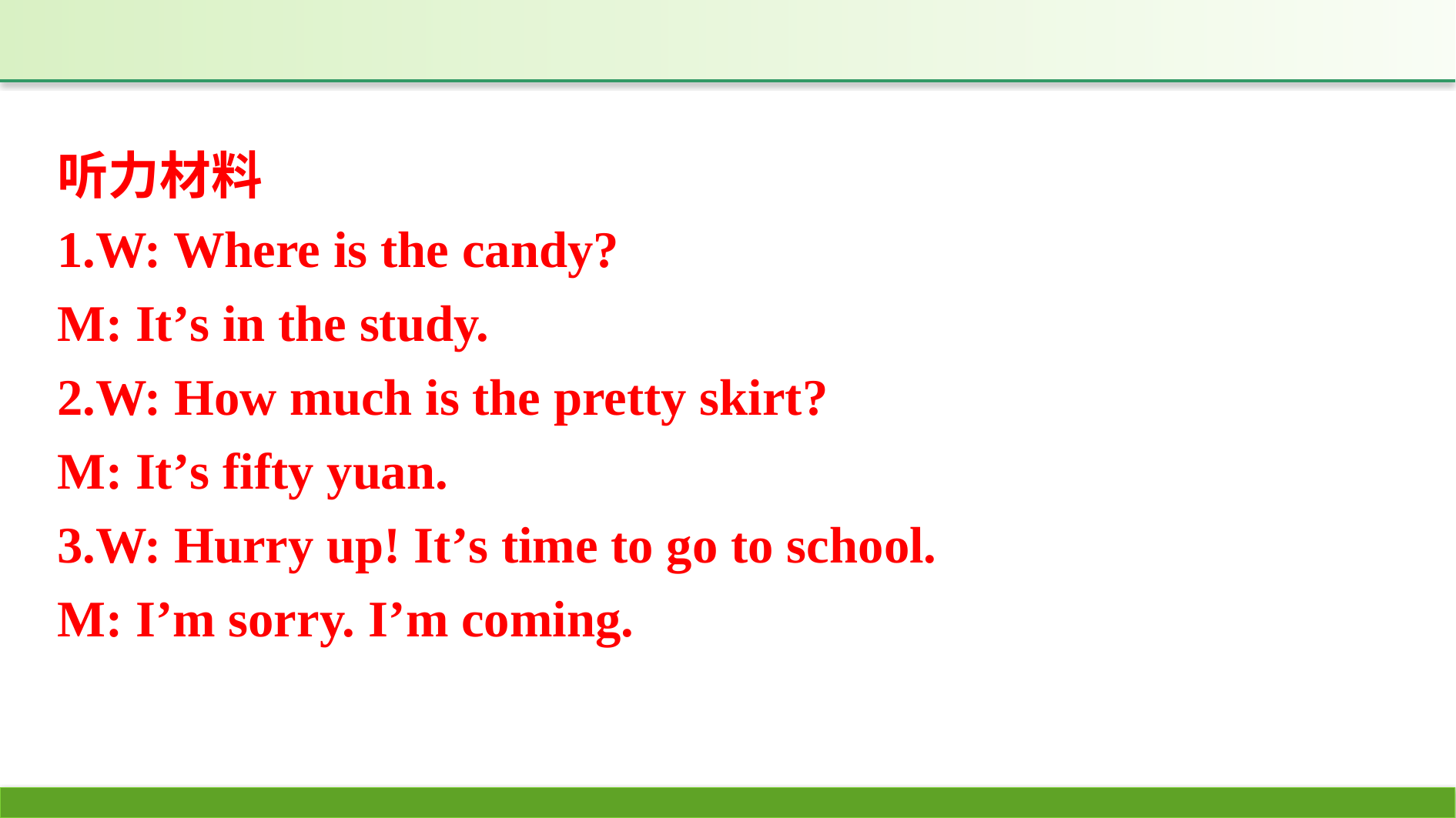

听力材料
1.W: Where is the candy?
M: It’s in the study.
2.W: How much is the pretty skirt?
M: It’s fifty yuan.
3.W: Hurry up! It’s time to go to school.
M: I’m sorry. I’m coming.